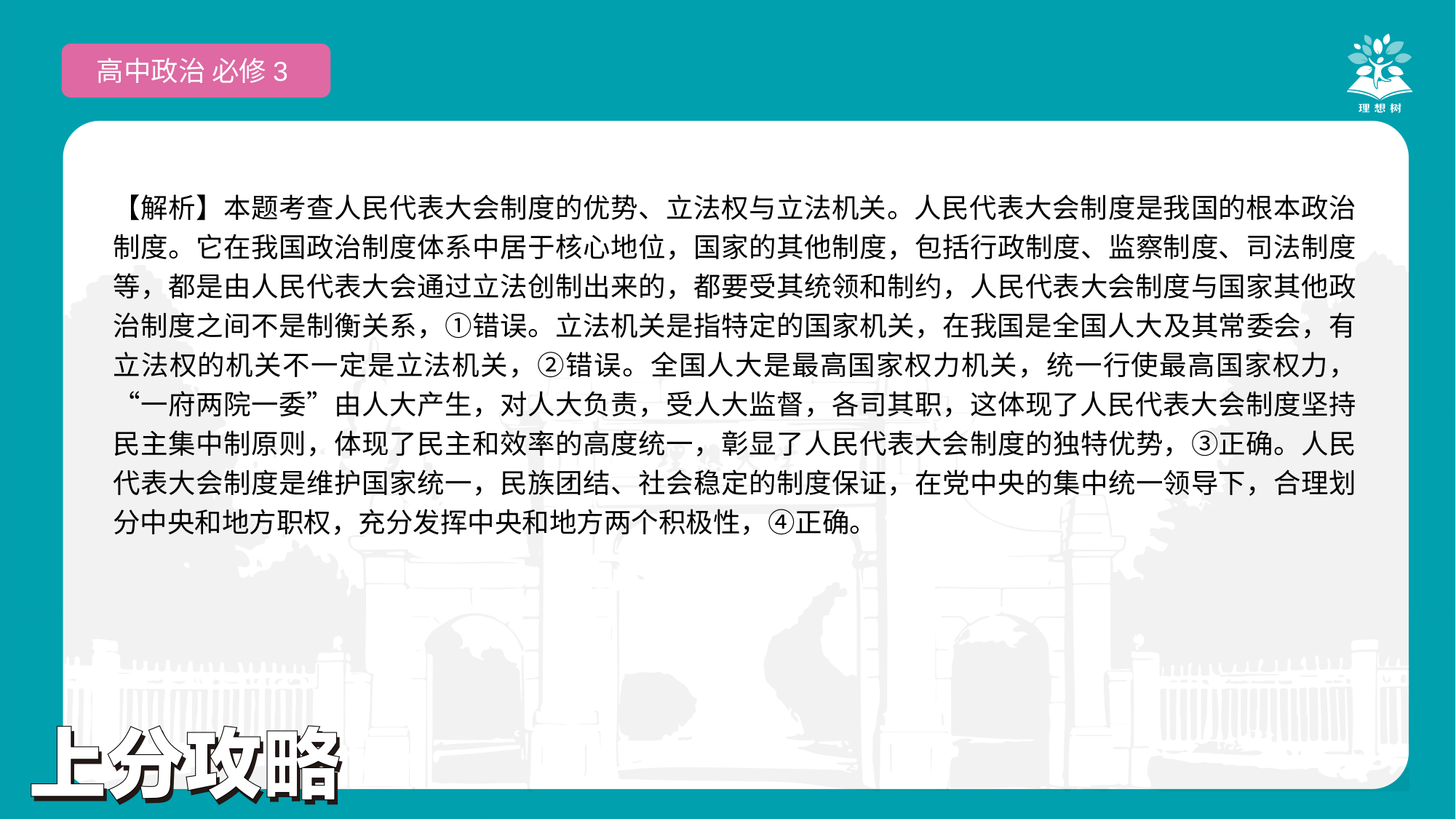

高中政治 必修3
【解析】本题考查人民代表大会制度的优势、立法权与立法机关。人民代表大会制度是我国的根本政治制度。它在我国政治制度体系中居于核心地位，国家的其他制度，包括行政制度、监察制度、司法制度等，都是由人民代表大会通过立法创制出来的，都要受其统领和制约，人民代表大会制度与国家其他政治制度之间不是制衡关系，①错误。立法机关是指特定的国家机关，在我国是全国人大及其常委会，有立法权的机关不一定是立法机关，②错误。全国人大是最高国家权力机关，统一行使最高国家权力，“一府两院一委”由人大产生，对人大负责，受人大监督，各司其职，这体现了人民代表大会制度坚持民主集中制原则，体现了民主和效率的高度统一，彰显了人民代表大会制度的独特优势，③正确。人民代表大会制度是维护国家统一，民族团结、社会稳定的制度保证，在党中央的集中统一领导下，合理划分中央和地方职权，充分发挥中央和地方两个积极性，④正确。